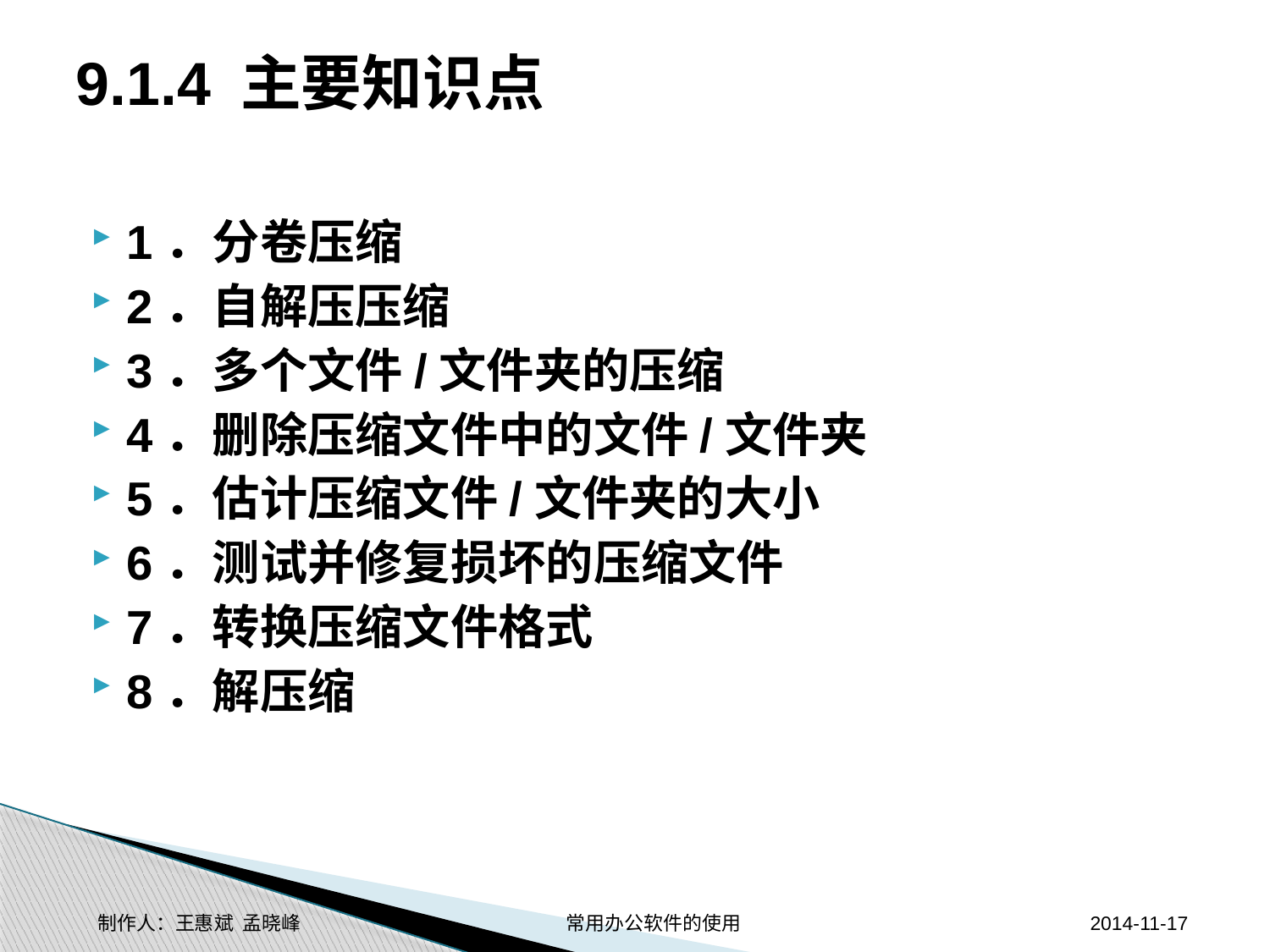

# 9.1.4 主要知识点
1．分卷压缩
2．自解压压缩
3．多个文件/文件夹的压缩
4．删除压缩文件中的文件/文件夹
5．估计压缩文件/文件夹的大小
6．测试并修复损坏的压缩文件
7．转换压缩文件格式
8．解压缩

制作人：王惠斌  孟晓峰                                                            常用办公软件的使用
2014-11-17